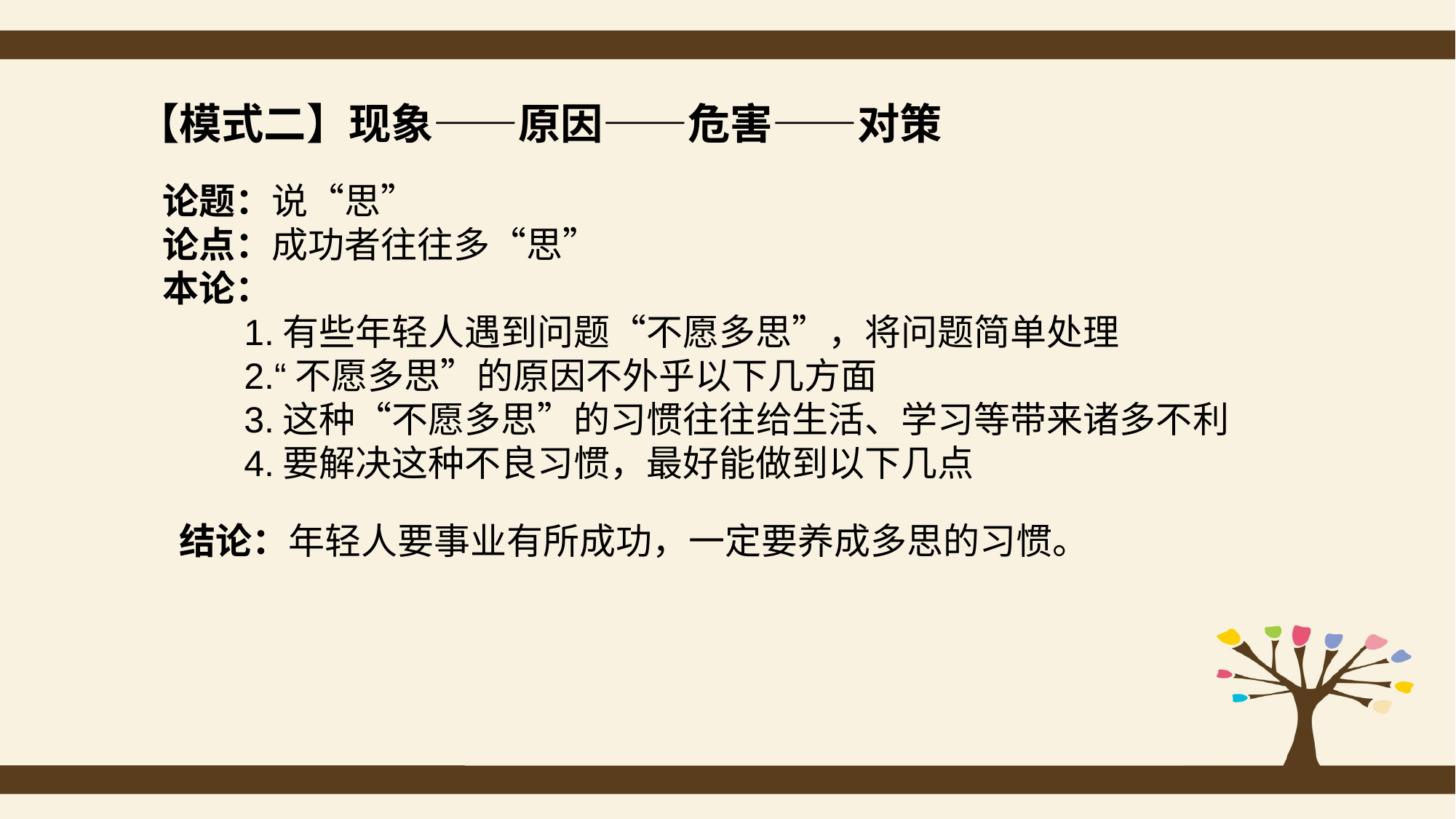

【模式二】现象——原因——危害——对策
论题：说“思”
论点：成功者往往多“思”
本论：
        1.有些年轻人遇到问题“不愿多思”，将问题简单处理
        2.“不愿多思”的原因不外乎以下几方面
        3.这种“不愿多思”的习惯往往给生活、学习等带来诸多不利
        4.要解决这种不良习惯，最好能做到以下几点
结论：年轻人要事业有所成功，一定要养成多思的习惯。